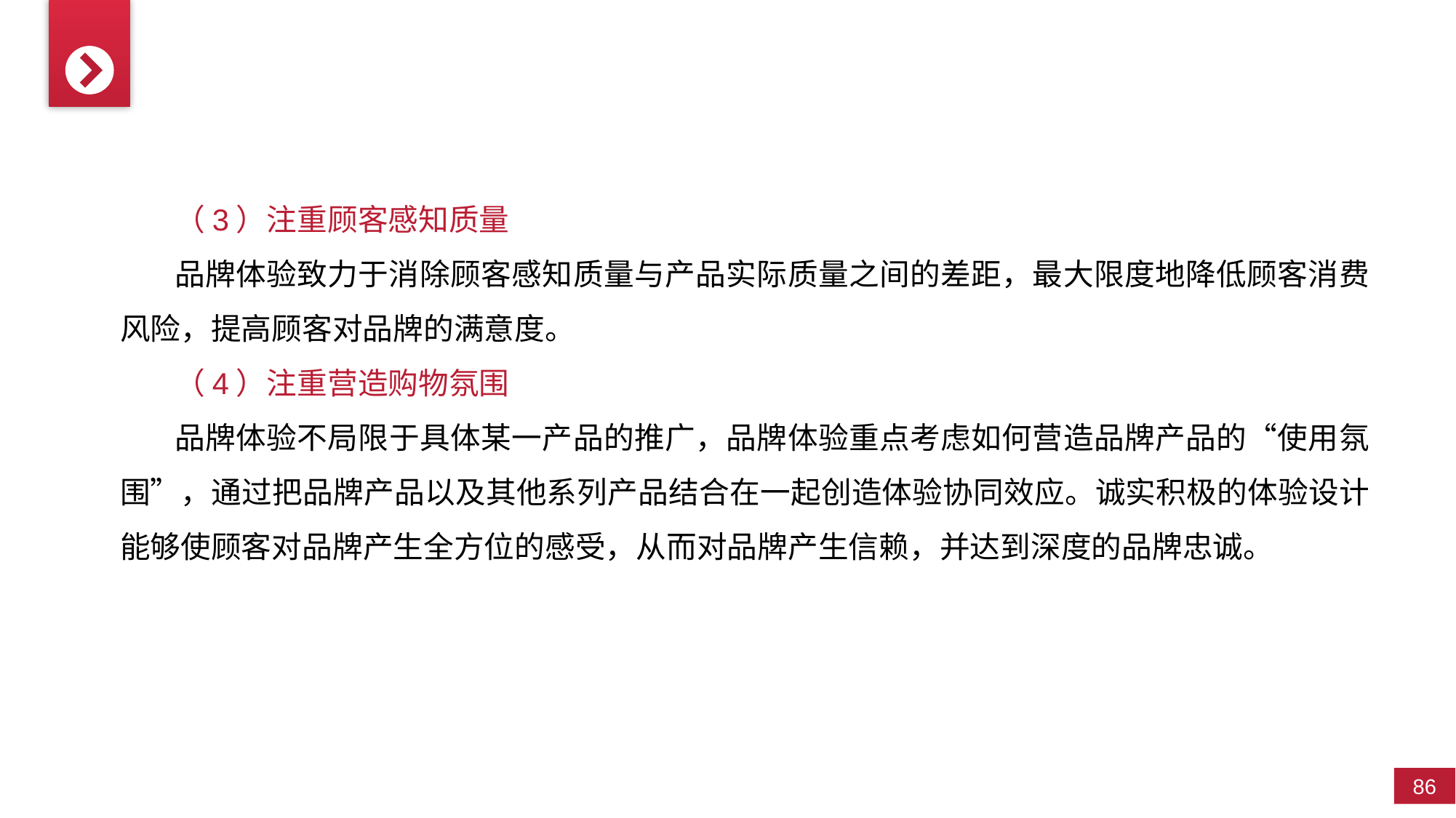

（3）注重顾客感知质量
品牌体验致力于消除顾客感知质量与产品实际质量之间的差距，最大限度地降低顾客消费风险，提高顾客对品牌的满意度。
（4）注重营造购物氛围
品牌体验不局限于具体某一产品的推广，品牌体验重点考虑如何营造品牌产品的“使用氛围”，通过把品牌产品以及其他系列产品结合在一起创造体验协同效应。诚实积极的体验设计能够使顾客对品牌产生全方位的感受，从而对品牌产生信赖，并达到深度的品牌忠诚。